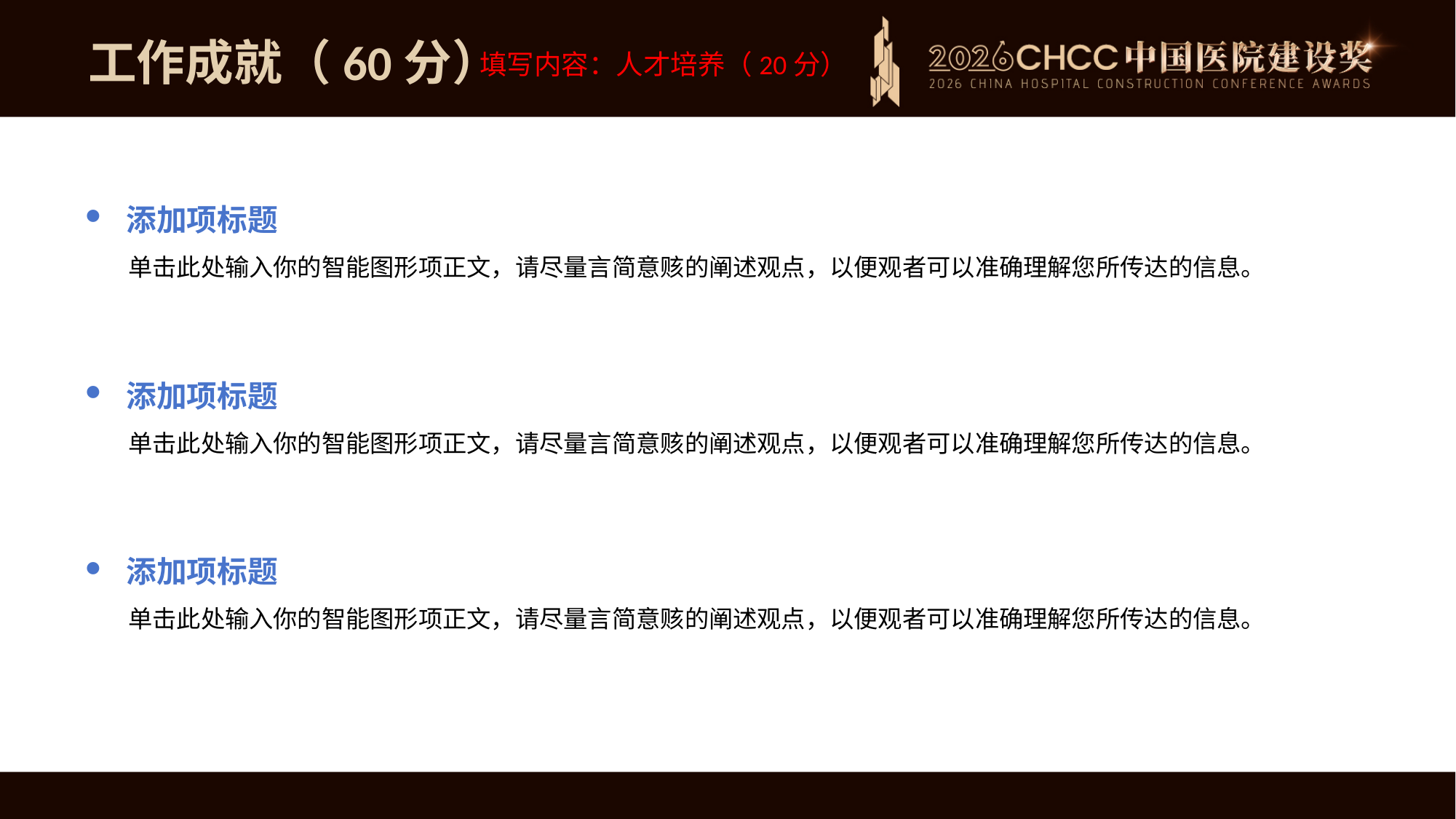

工作成就（60分）
填写内容：人才培养（20分）
添加项标题
单击此处输入你的智能图形项正文，请尽量言简意赅的阐述观点，以便观者可以准确理解您所传达的信息。
添加项标题
单击此处输入你的智能图形项正文，请尽量言简意赅的阐述观点，以便观者可以准确理解您所传达的信息。
添加项标题
单击此处输入你的智能图形项正文，请尽量言简意赅的阐述观点，以便观者可以准确理解您所传达的信息。